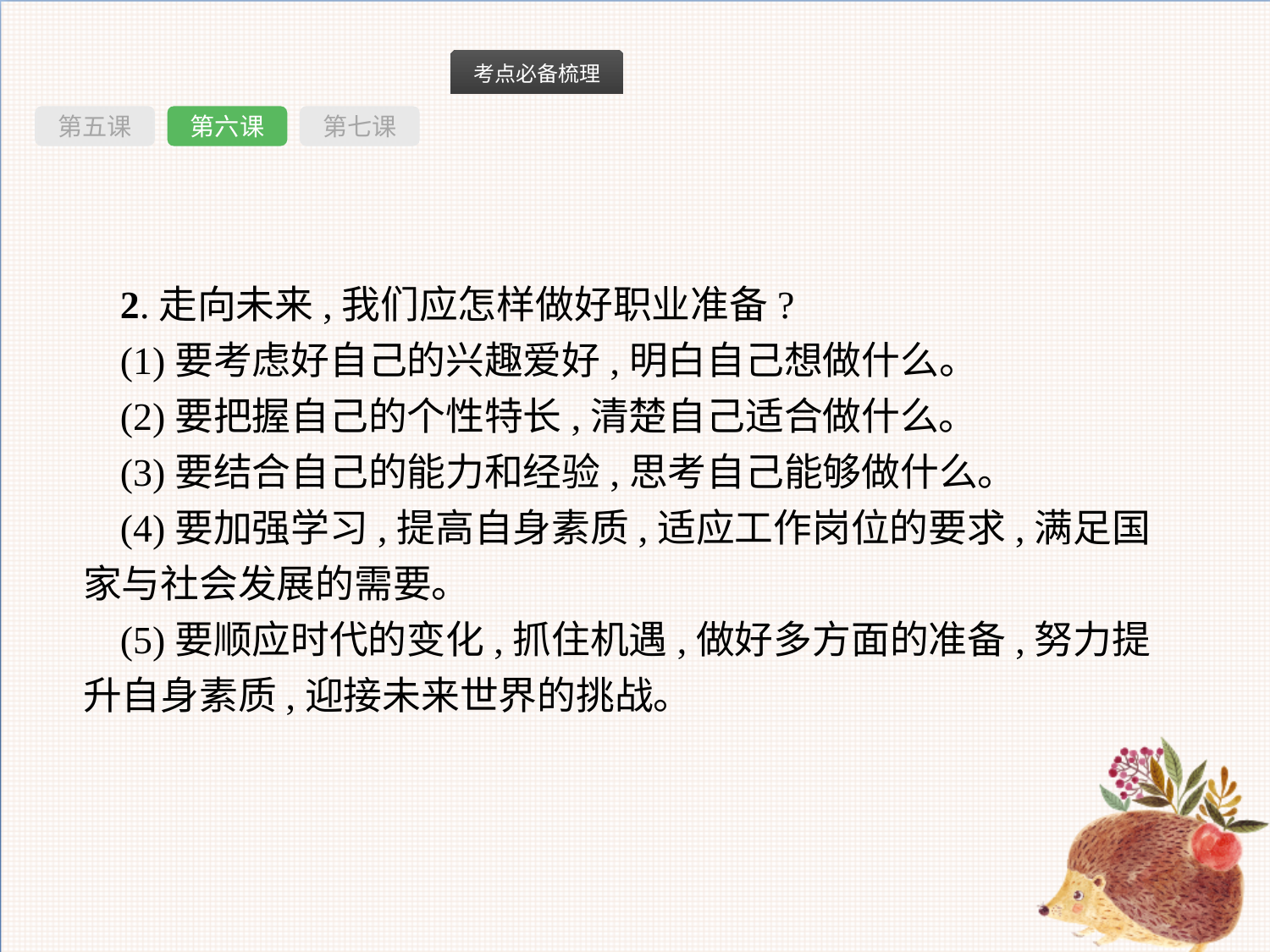

第五课
第六课
第七课
2.走向未来,我们应怎样做好职业准备?
(1)要考虑好自己的兴趣爱好,明白自己想做什么。
(2)要把握自己的个性特长,清楚自己适合做什么。
(3)要结合自己的能力和经验,思考自己能够做什么。
(4)要加强学习,提高自身素质,适应工作岗位的要求,满足国家与社会发展的需要。
(5)要顺应时代的变化,抓住机遇,做好多方面的准备,努力提升自身素质,迎接未来世界的挑战。